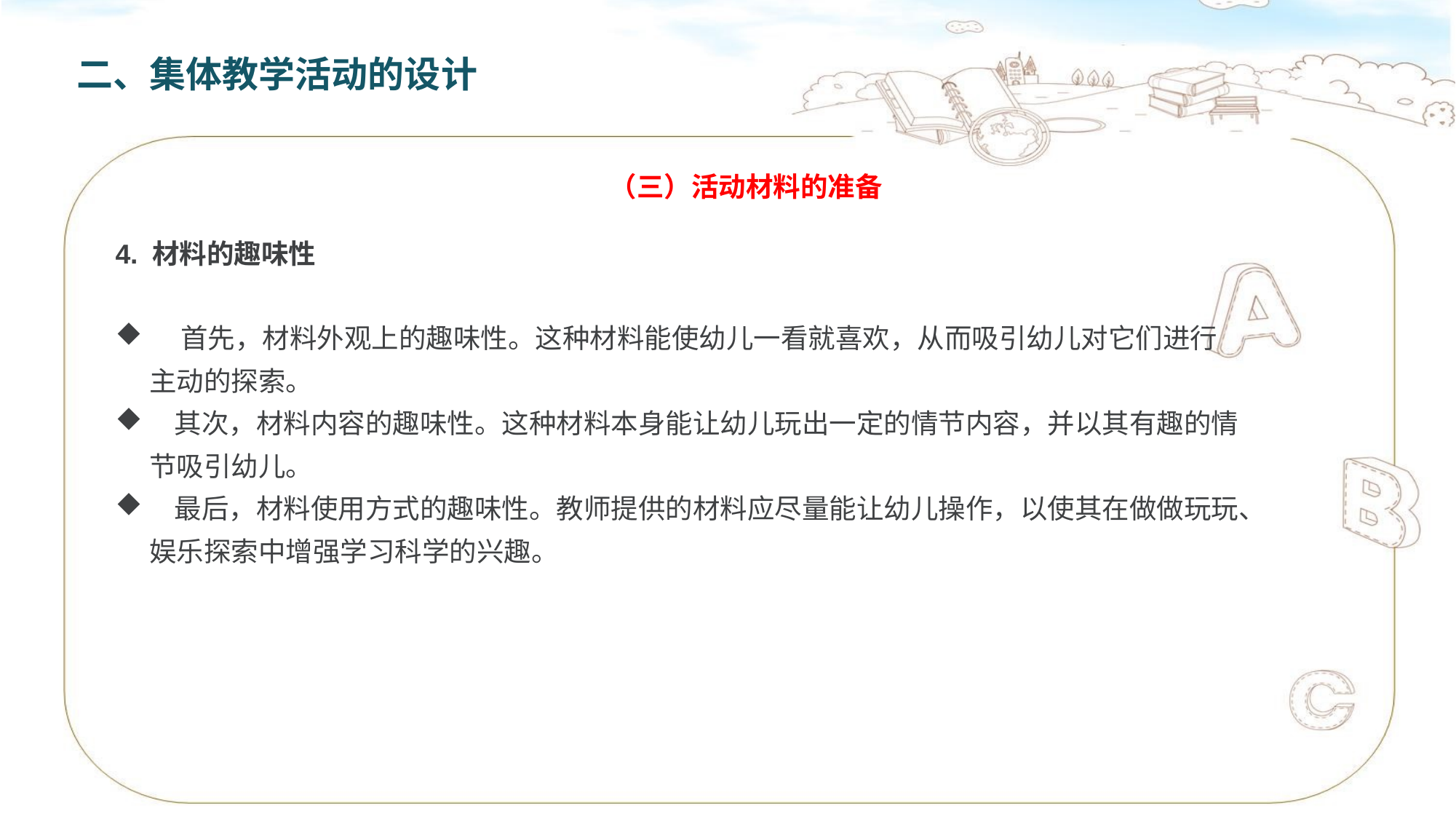

二、集体教学活动的设计
（三）活动材料的准备
4. 材料的趣味性
    首先，材料外观上的趣味性。这种材料能使幼儿一看就喜欢，从而吸引幼儿对它们进行主动的探索。
   其次，材料内容的趣味性。这种材料本身能让幼儿玩出一定的情节内容，并以其有趣的情节吸引幼儿。
   最后，材料使用方式的趣味性。教师提供的材料应尽量能让幼儿操作，以使其在做做玩玩、娱乐探索中增强学习科学的兴趣。